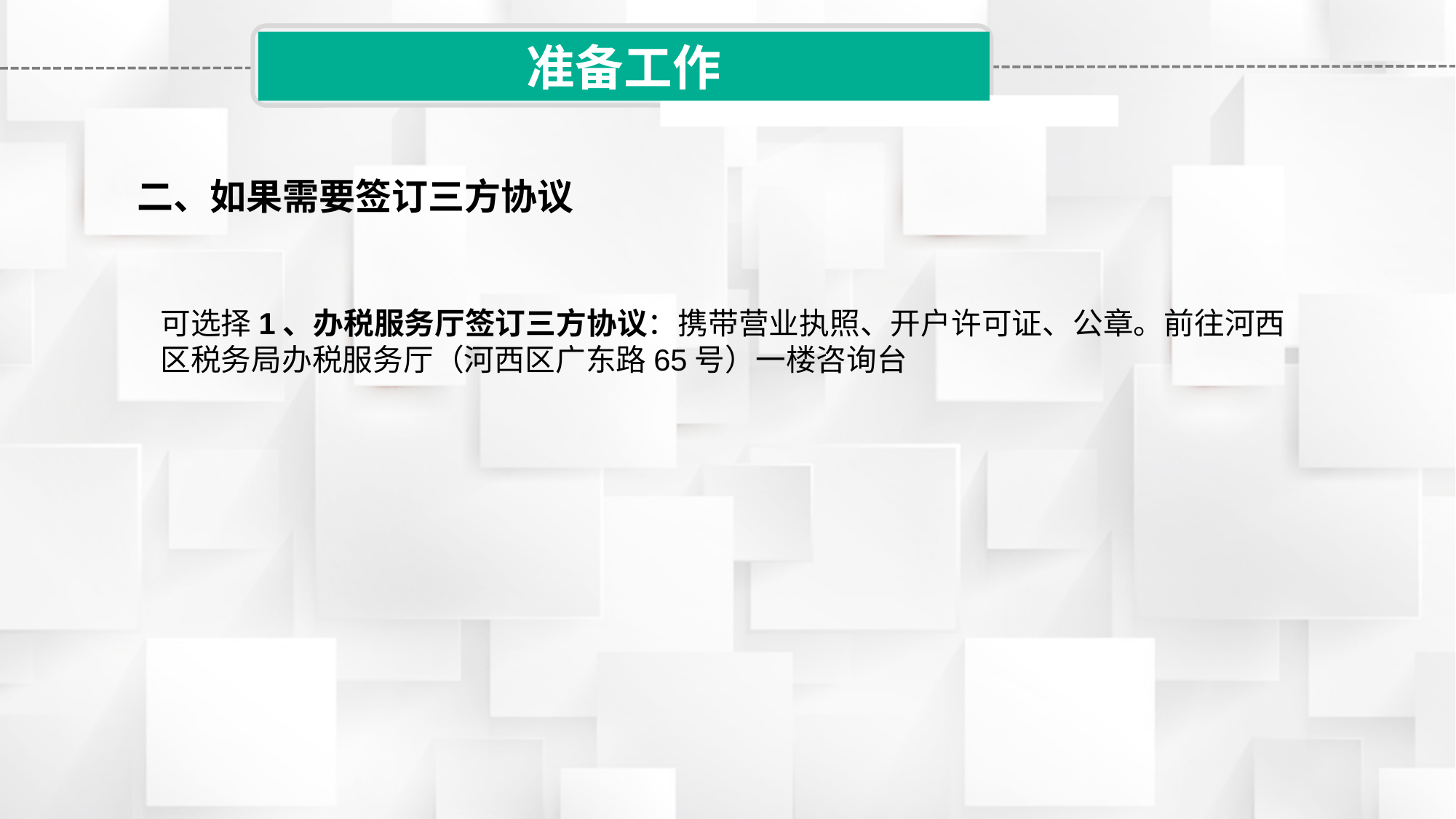

准备工作

二、如果需要签订三方协议
可选择1、办税服务厅签订三方协议：携带营业执照、开户许可证、公章。前往河西区税务局办税服务厅（河西区广东路65号）一楼咨询台